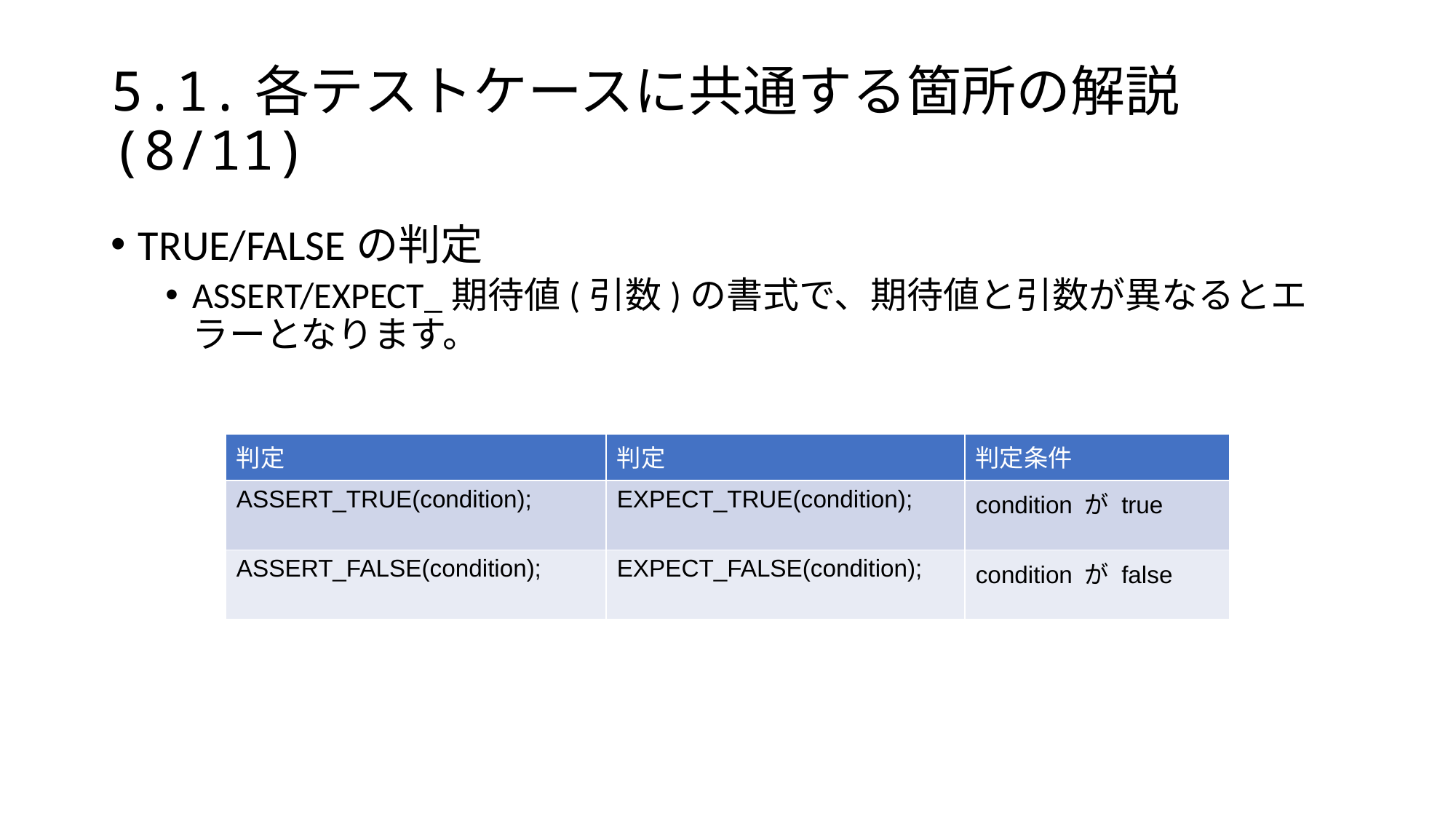

# 5.1.各テストケースに共通する箇所の解説(8/11)
TRUE/FALSEの判定
ASSERT/EXPECT_期待値(引数)の書式で、期待値と引数が異なるとエラーとなります。

| 判定 | 判定 | 判定条件 |
| --- | --- | --- |
| ASSERT\_TRUE(condition); | EXPECT\_TRUE(condition); | condition が true |
| ASSERT\_FALSE(condition); | EXPECT\_FALSE(condition); | condition が false |